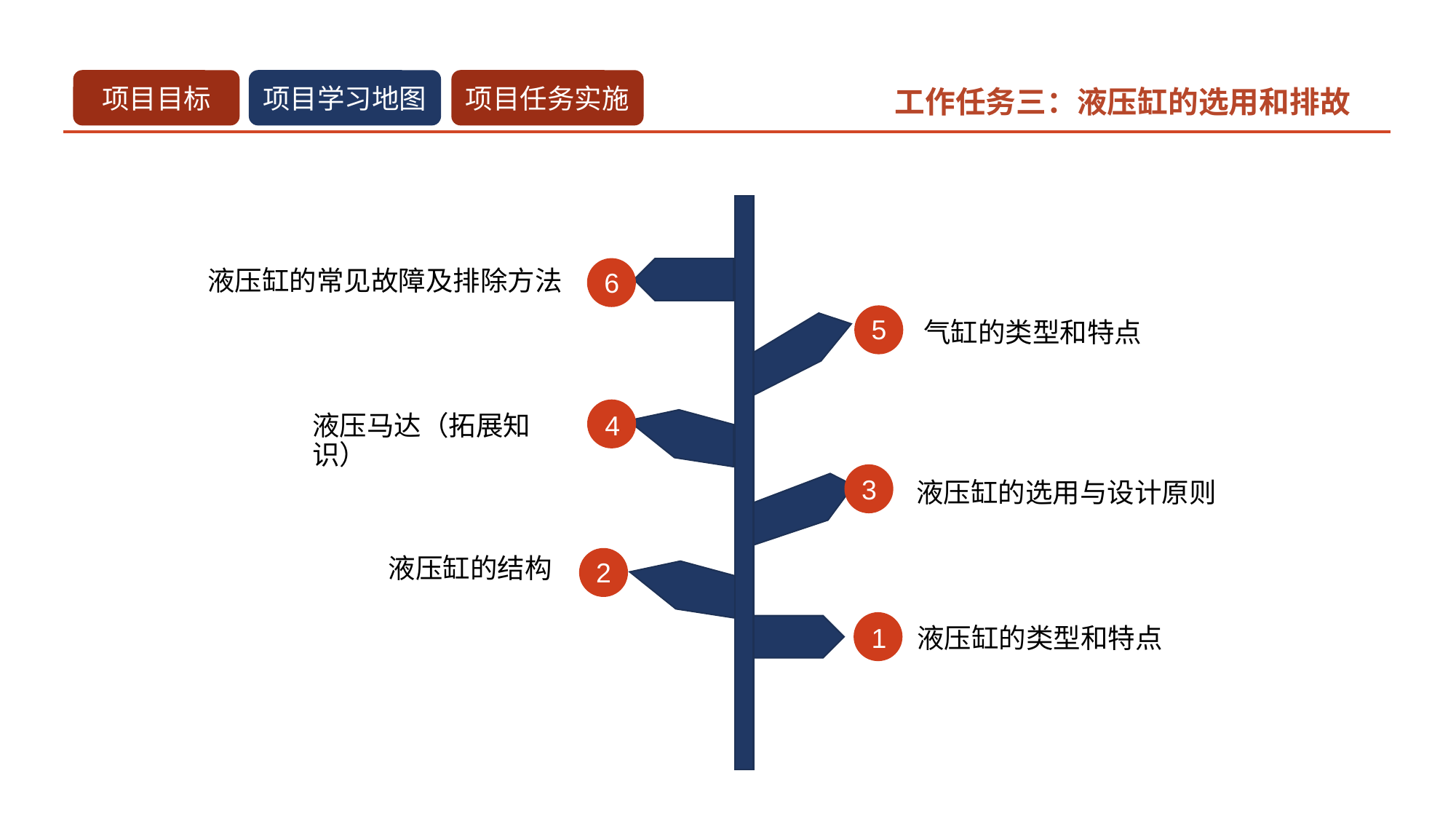

工作任务三：液压缸的选用和排故

6

液压缸的常见故障及排除方法

5

气缸的类型和特点

4
液压马达（拓展知识）

3

液压缸的选用与设计原则

2
液压缸的结构

1
液压缸的类型和特点